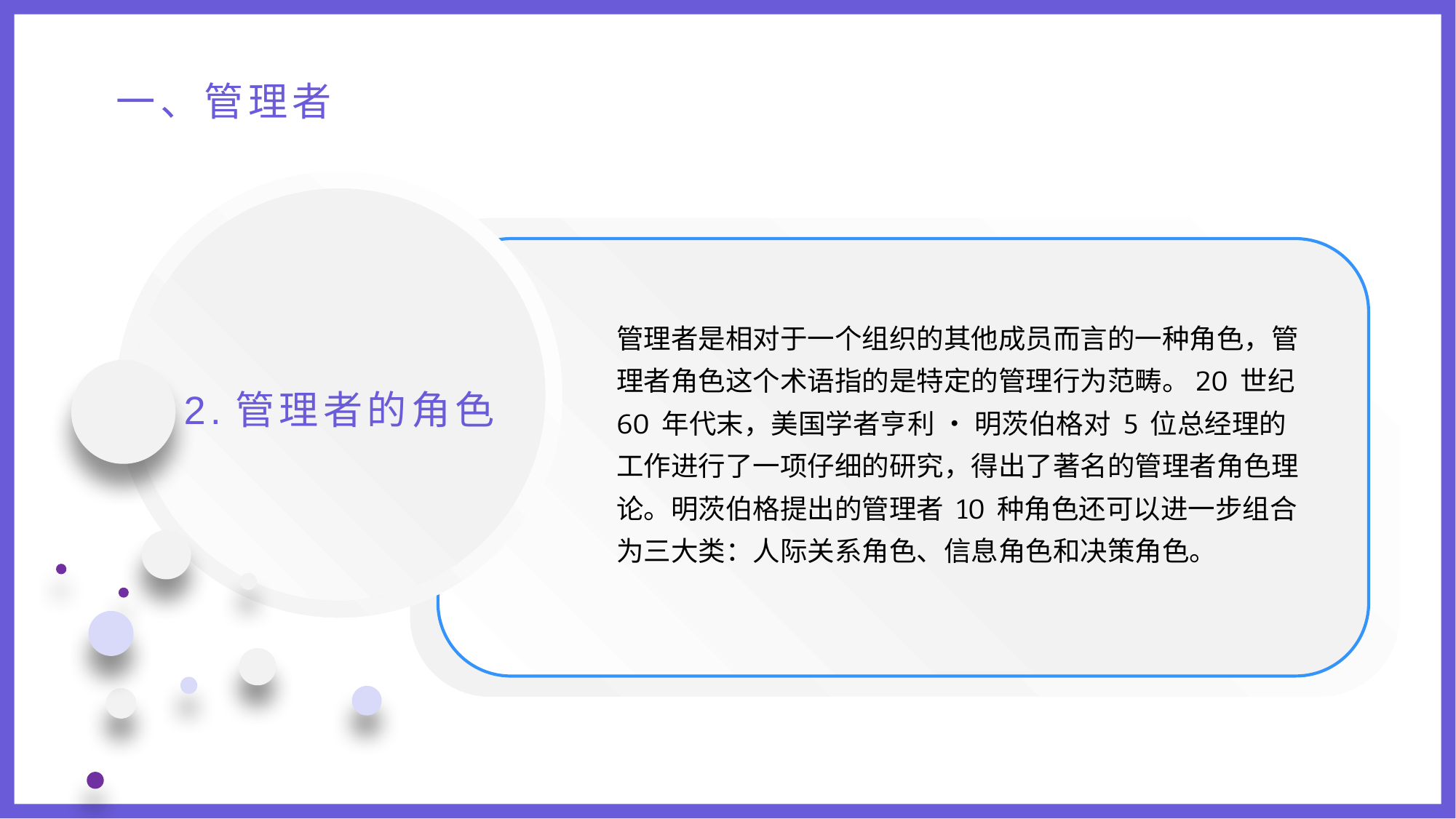

一、管理者

管理者是相对于一个组织的其他成员而言的一种角色，管理者角色这个术语指的是特定的管理行为范畴。20 世纪 60 年代末，美国学者亨利 • 明茨伯格对 5 位总经理的工作进行了一项仔细的研究，得出了著名的管理者角色理论。明茨伯格提出的管理者 10 种角色还可以进一步组合为三大类：人际关系角色、信息角色和决策角色。

2.管理者的角色